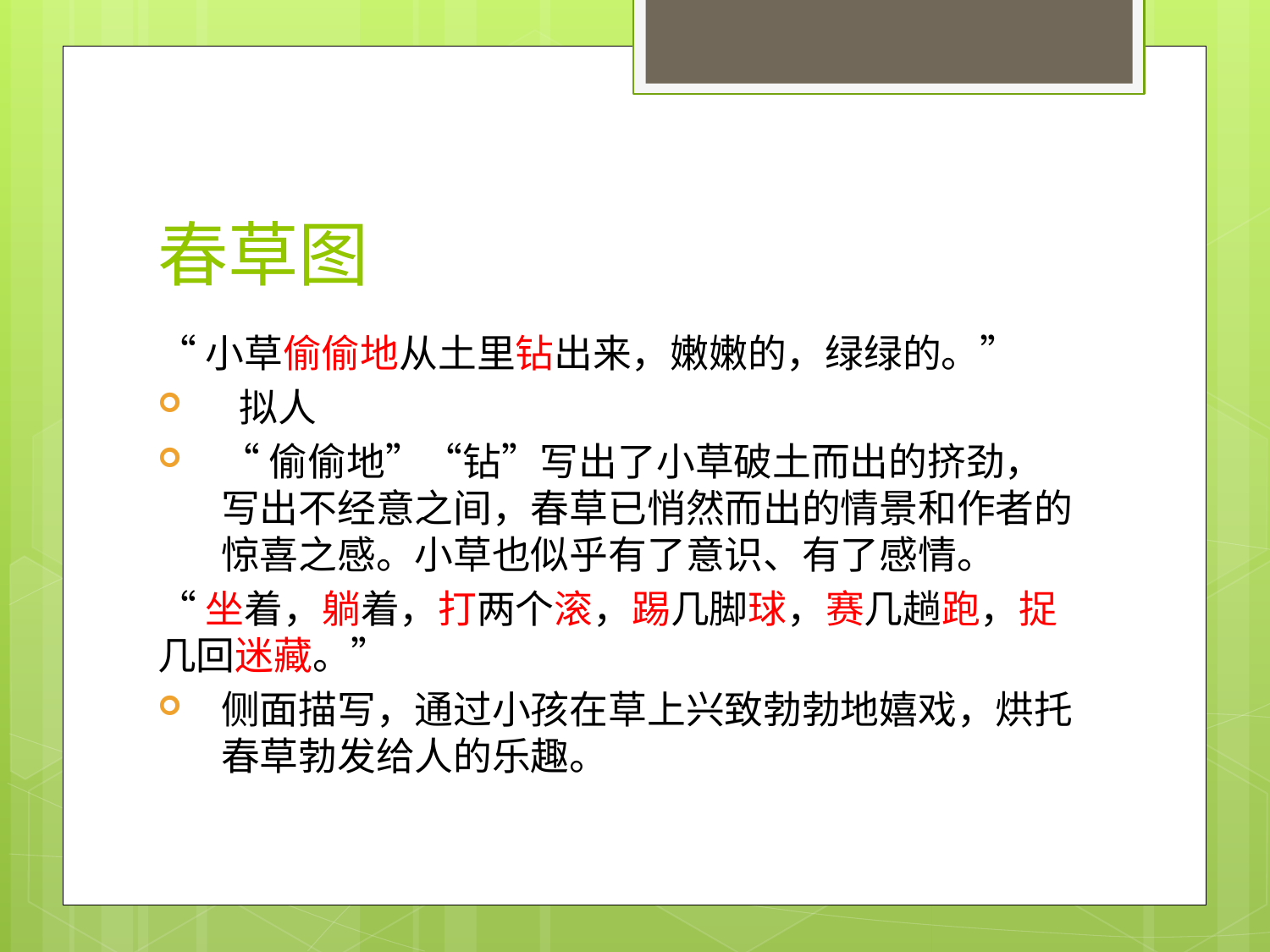

# 春草图
“小草偷偷地从土里钻出来，嫩嫩的，绿绿的。”
 拟人
“偷偷地”“钻”写出了小草破土而出的挤劲，写出不经意之间，春草已悄然而出的情景和作者的惊喜之感。小草也似乎有了意识、有了感情。
“坐着，躺着，打两个滚，踢几脚球，赛几趟跑，捉几回迷藏。”
侧面描写，通过小孩在草上兴致勃勃地嬉戏，烘托春草勃发给人的乐趣。